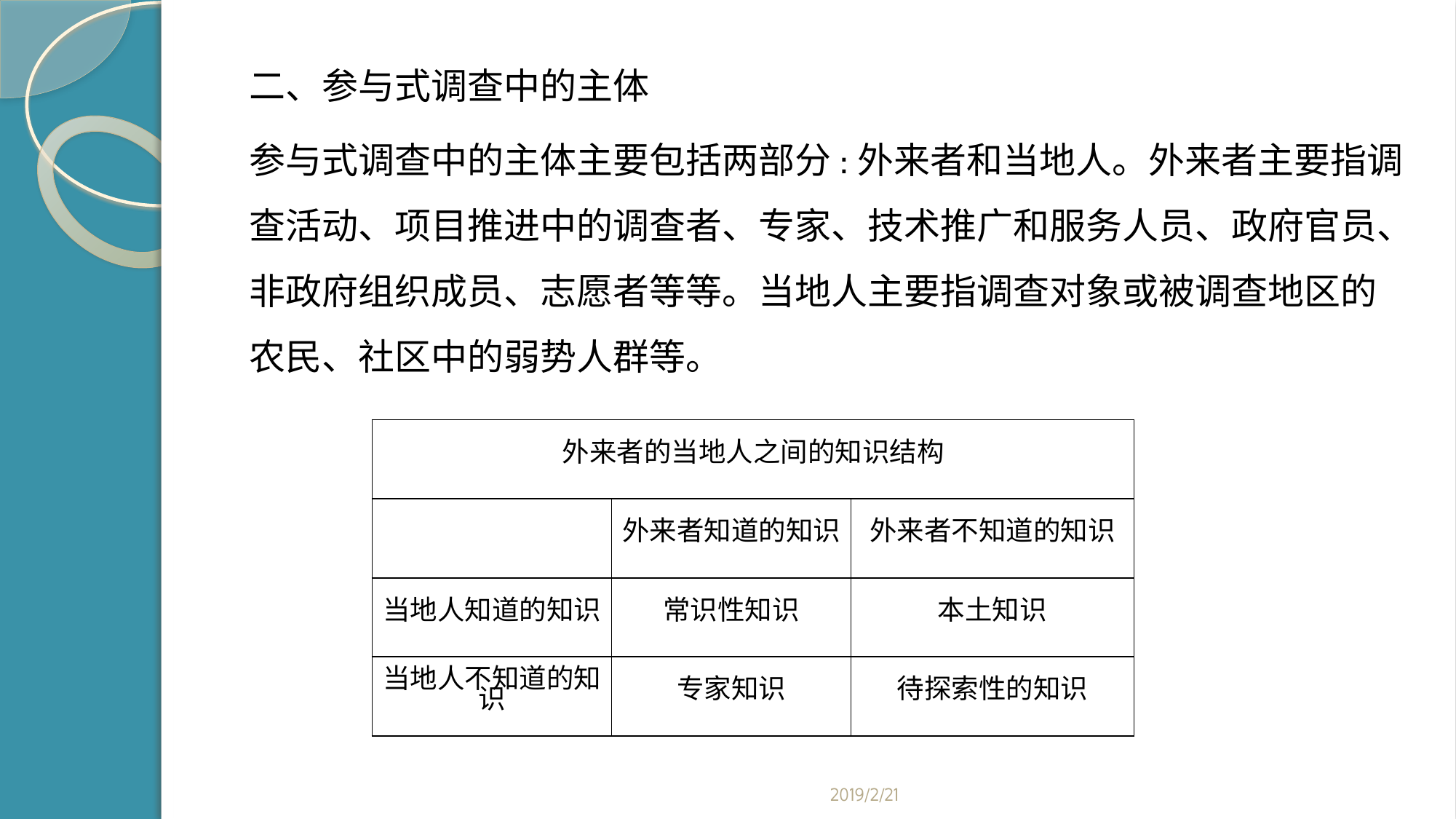

#
二、参与式调查中的主体
参与式调查中的主体主要包括两部分:外来者和当地人。外来者主要指调查活动、项目推进中的调查者、专家、技术推广和服务人员、政府官员、非政府组织成员、志愿者等等。当地人主要指调查对象或被调查地区的农民、社区中的弱势人群等。

| 外来者的当地人之间的知识结构 |  |  |
| --- | --- | --- |
|  | 外来者知道的知识 | 外来者不知道的知识 |
| 当地人知道的知识 | 常识性知识 | 本土知识 |
| 当地人不知道的知识 | 专家知识 | 待探索性的知识 |
2019/2/21